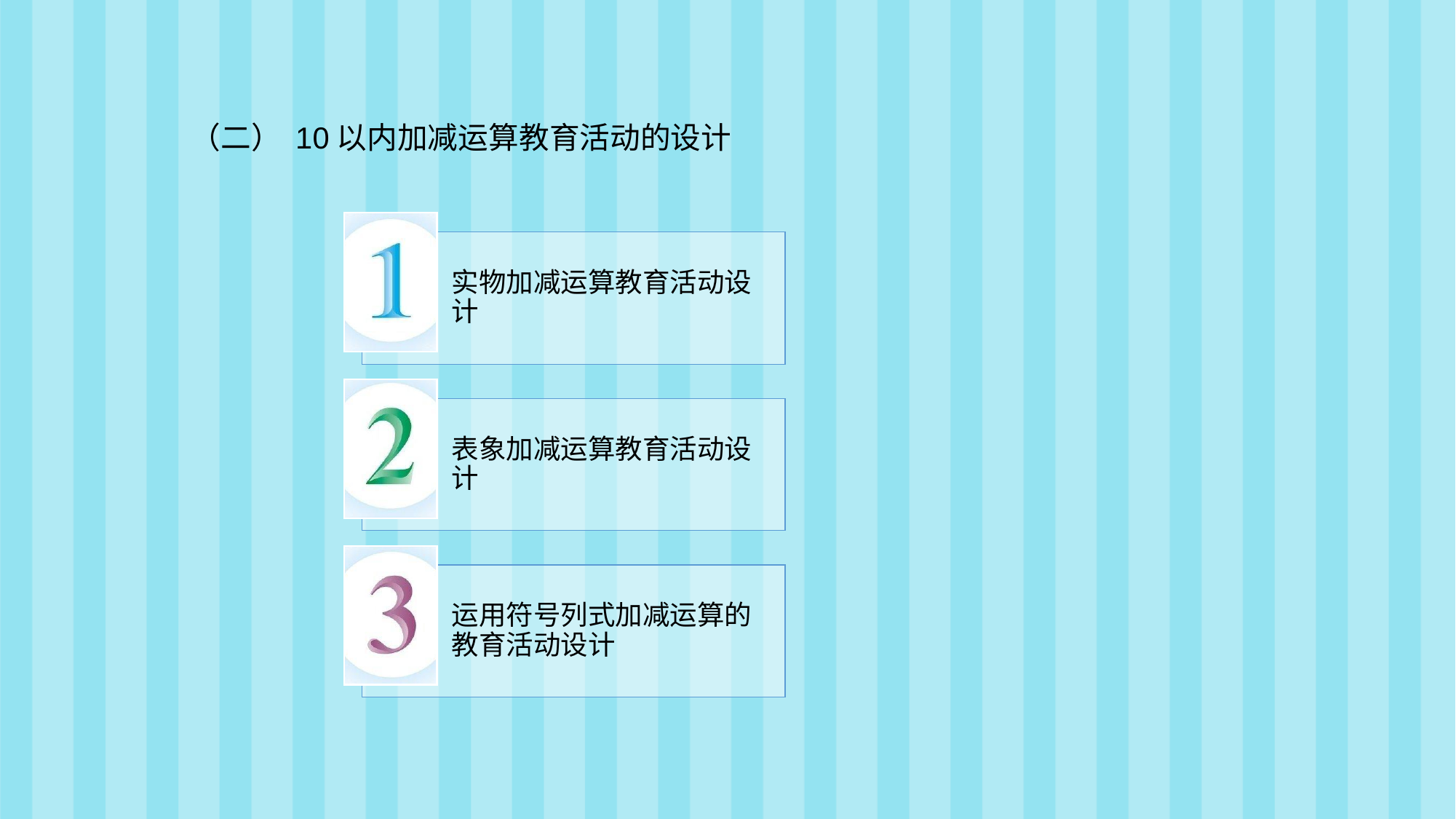

（二） 10以内加减运算教育活动的设计
实物加减运算教育活动设计
表象加减运算教育活动设计
运用符号列式加减运算的教育活动设计